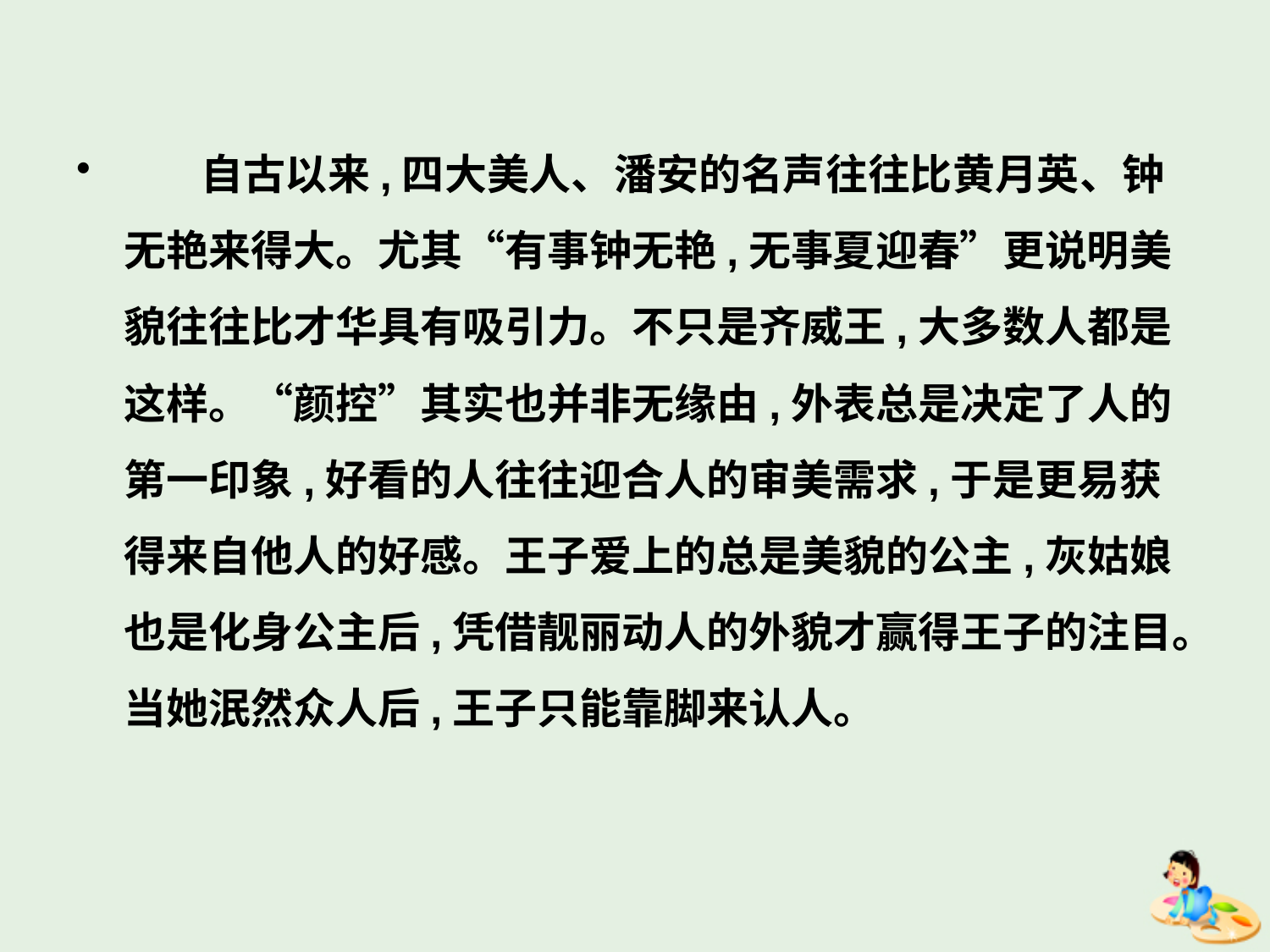

自古以来,四大美人、潘安的名声往往比黄月英、钟无艳来得大。尤其“有事钟无艳,无事夏迎春”更说明美貌往往比才华具有吸引力。不只是齐威王,大多数人都是这样。“颜控”其实也并非无缘由,外表总是决定了人的第一印象,好看的人往往迎合人的审美需求,于是更易获得来自他人的好感。王子爱上的总是美貌的公主,灰姑娘也是化身公主后,凭借靓丽动人的外貌才赢得王子的注目。当她泯然众人后,王子只能靠脚来认人。